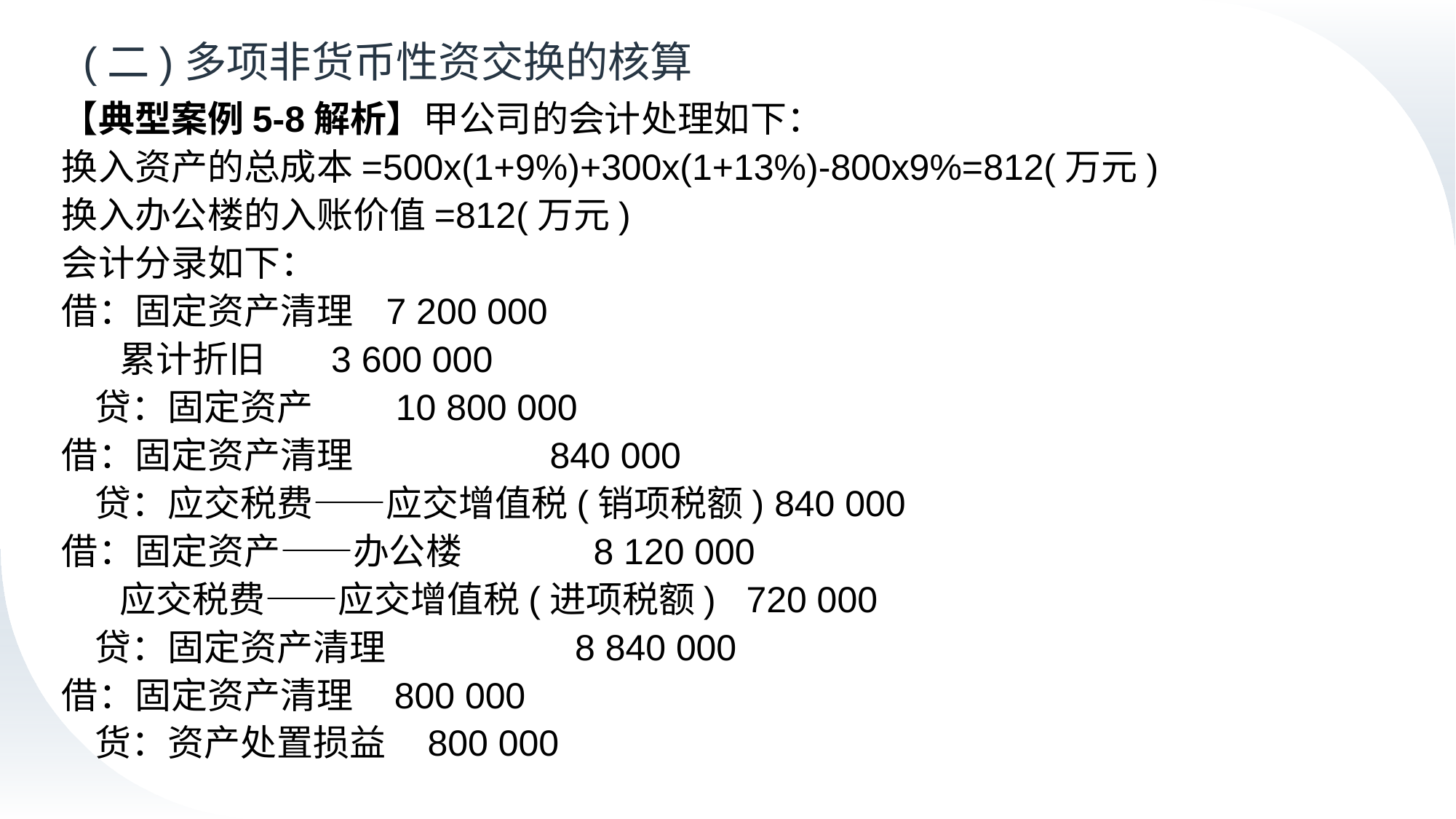

# (二)多项非货币性资交换的核算
【典型案例5-8解析】甲公司的会计处理如下：
换入资产的总成本=500x(1+9%)+300x(1+13%)-800x9%=812(万元)
换入办公楼的入账价值=812(万元)
会计分录如下：
借：固定资产清理   7 200 000
      累计折旧       3 600 000
   贷：固定资产         10 800 000
借：固定资产清理                       840 000
   贷：应交税费——应交增值税(销项税额) 840 000
借：固定资产——办公楼               8 120 000
      应交税费——应交增值税(进项税额)   720 000
   贷：固定资产清理                      8 840 000
借：固定资产清理    800 000
   货：资产处置损益    800 000